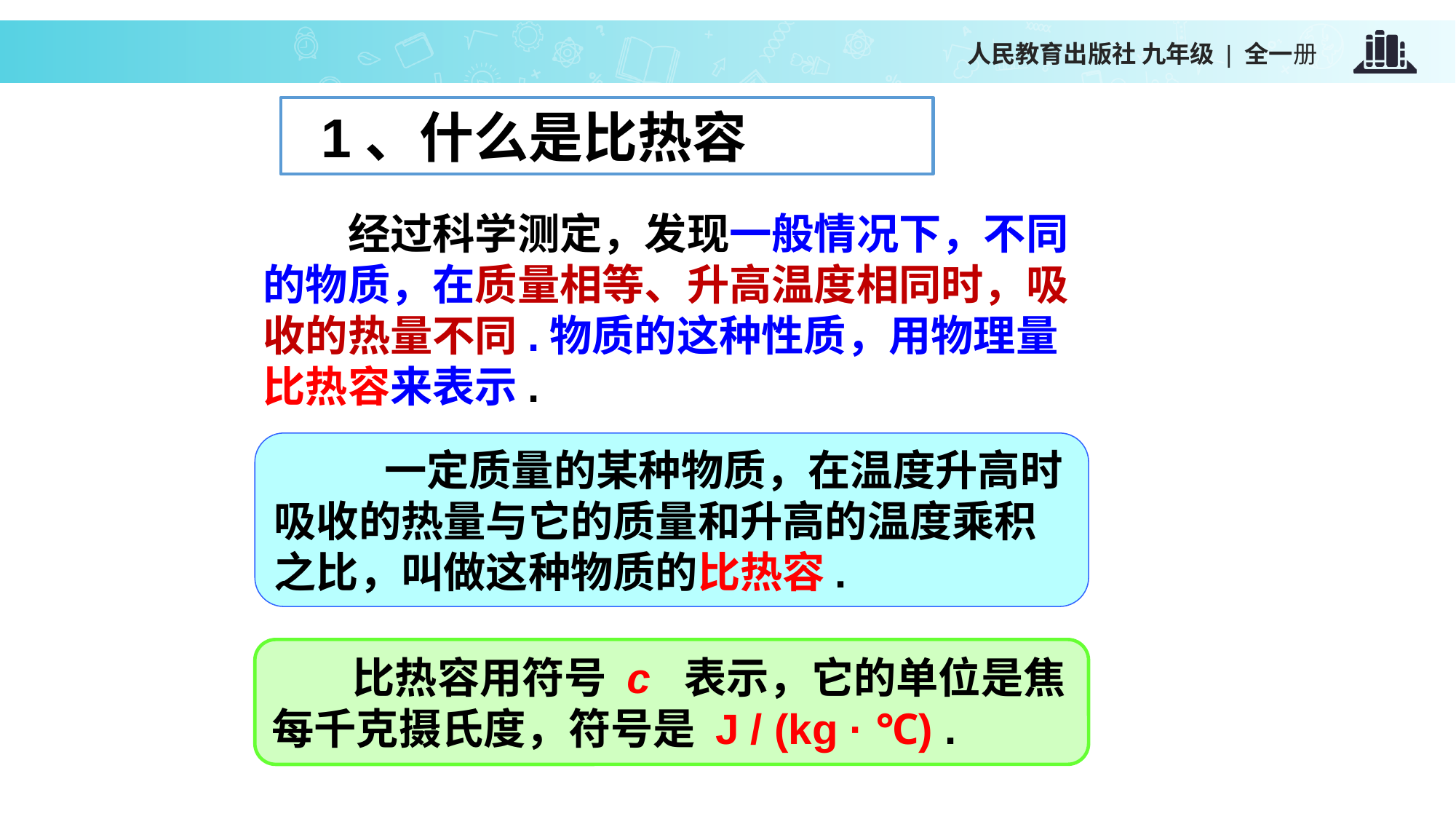

1、什么是比热容
　　经过科学测定，发现一般情况下，不同的物质，在质量相等、升高温度相同时，吸收的热量不同.物质的这种性质，用物理量比热容来表示.
  　    一定质量的某种物质，在温度升高时
吸收的热量与它的质量和升高的温度乘积
之比，叫做这种物质的比热容.
　    比热容用符号 c  表示，它的单位是焦每千克摄氏度，符号是 J / (kg · ℃) .